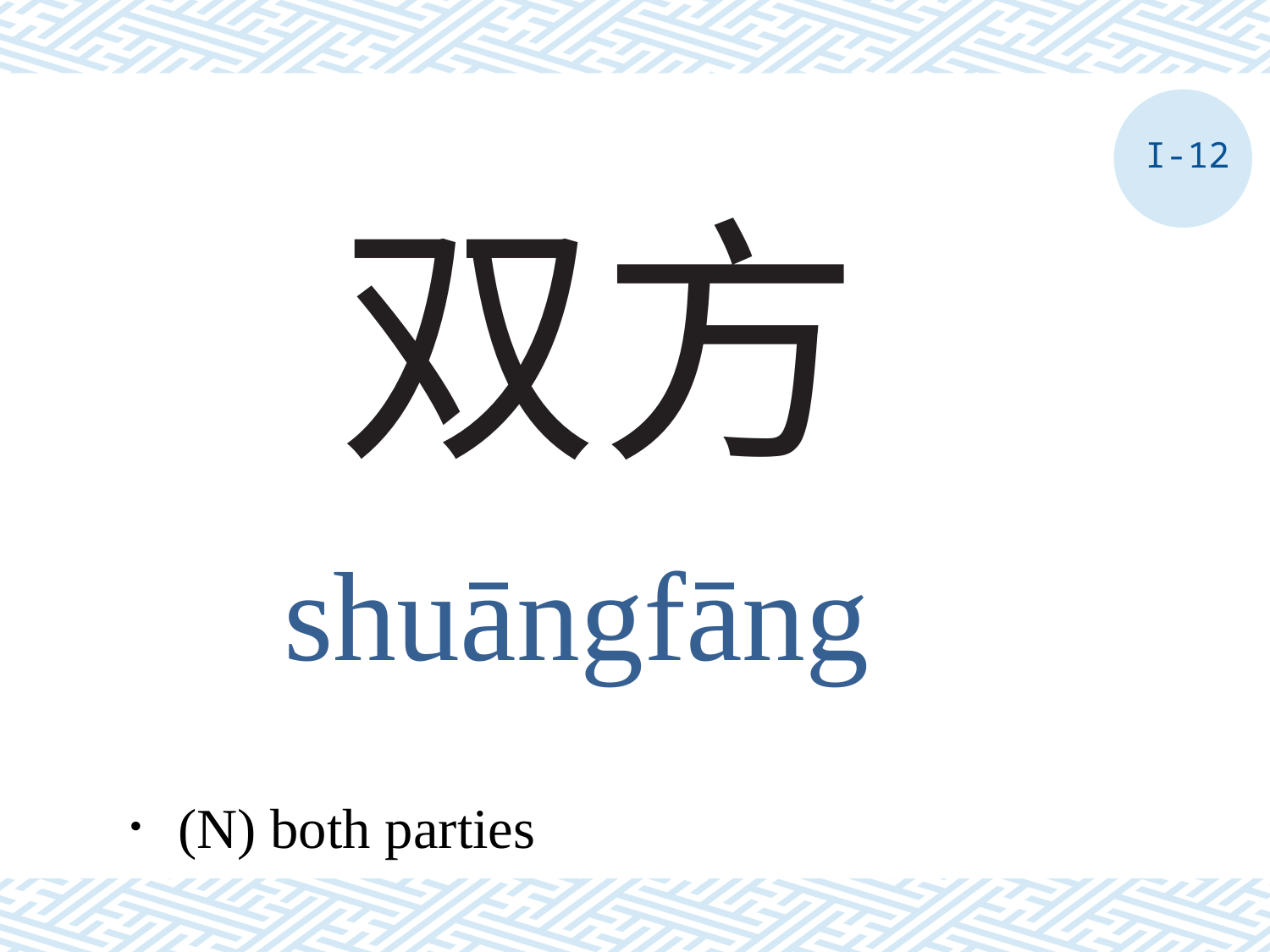

I-12

# 双方
shuāngfāng
．(N) both parties